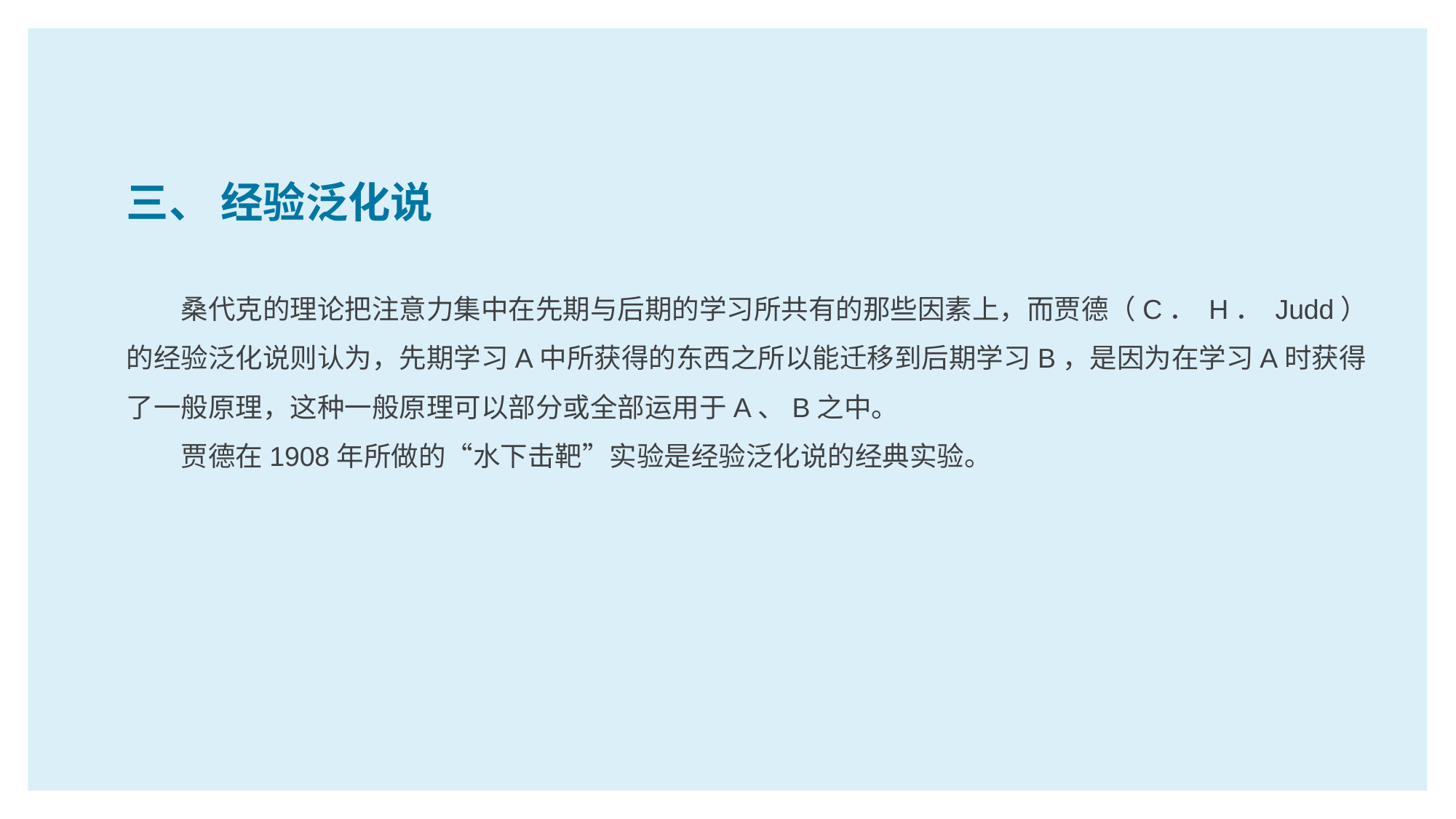

三、 经验泛化说

桑代克的理论把注意力集中在先期与后期的学习所共有的那些因素上，而贾德（C． H． Judd）的经验泛化说则认为，先期学习A中所获得的东西之所以能迁移到后期学习B，是因为在学习A时获得了一般原理，这种一般原理可以部分或全部运用于A、B之中。
贾德在1908年所做的“水下击靶”实验是经验泛化说的经典实验。